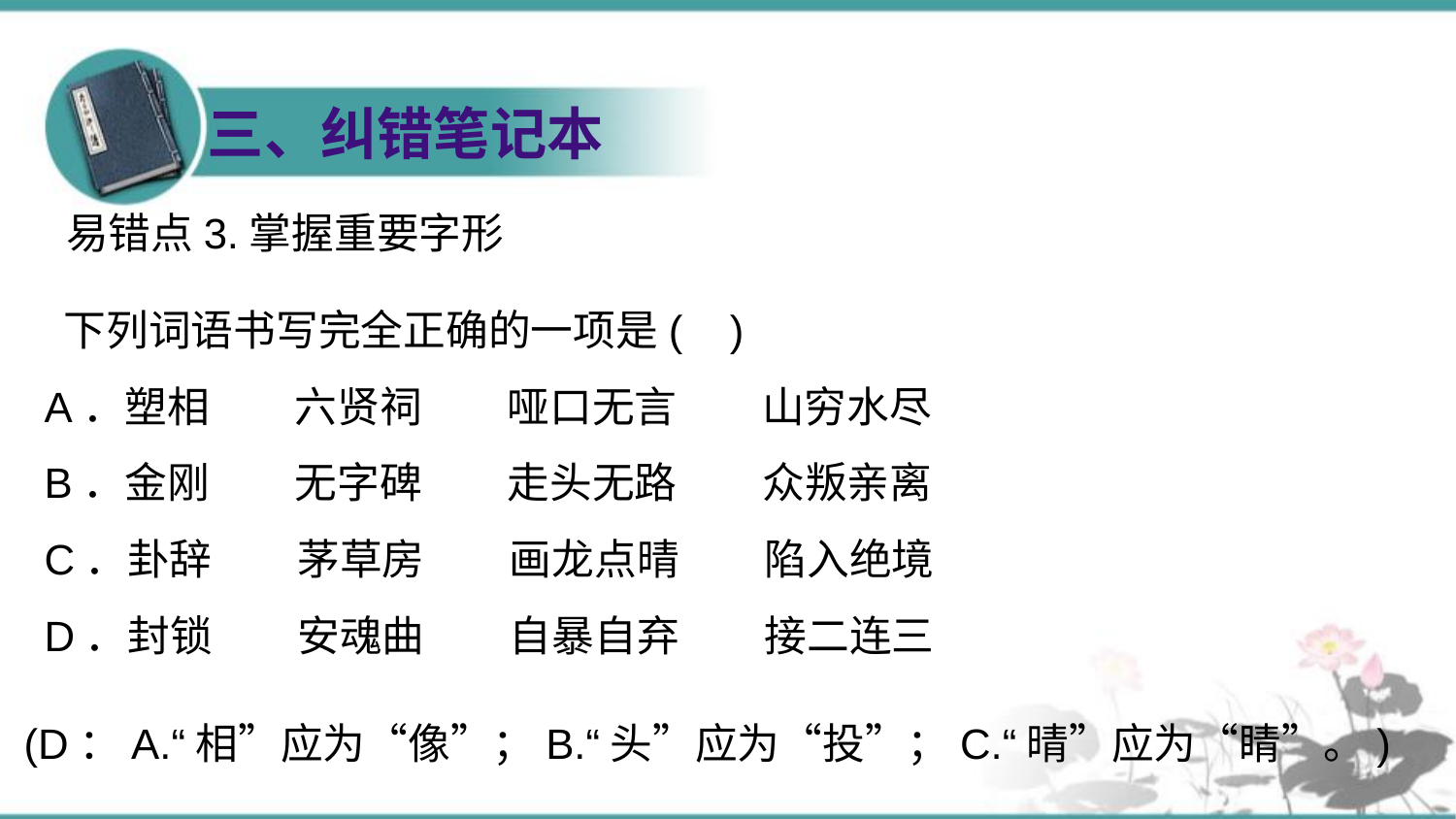

三、纠错笔记本
易错点3.掌握重要字形
 下列词语书写完全正确的一项是(    )
A．塑相　　六贤祠　　哑口无言　　山穷水尽
B．金刚　　无字碑　　走头无路　　众叛亲离
C．卦辞　　茅草房　　画龙点晴　　陷入绝境
D．封锁　　安魂曲　　自暴自弃　　接二连三
(D：A.“相”应为“像”；B.“头”应为“投”；C.“晴”应为“睛”。)